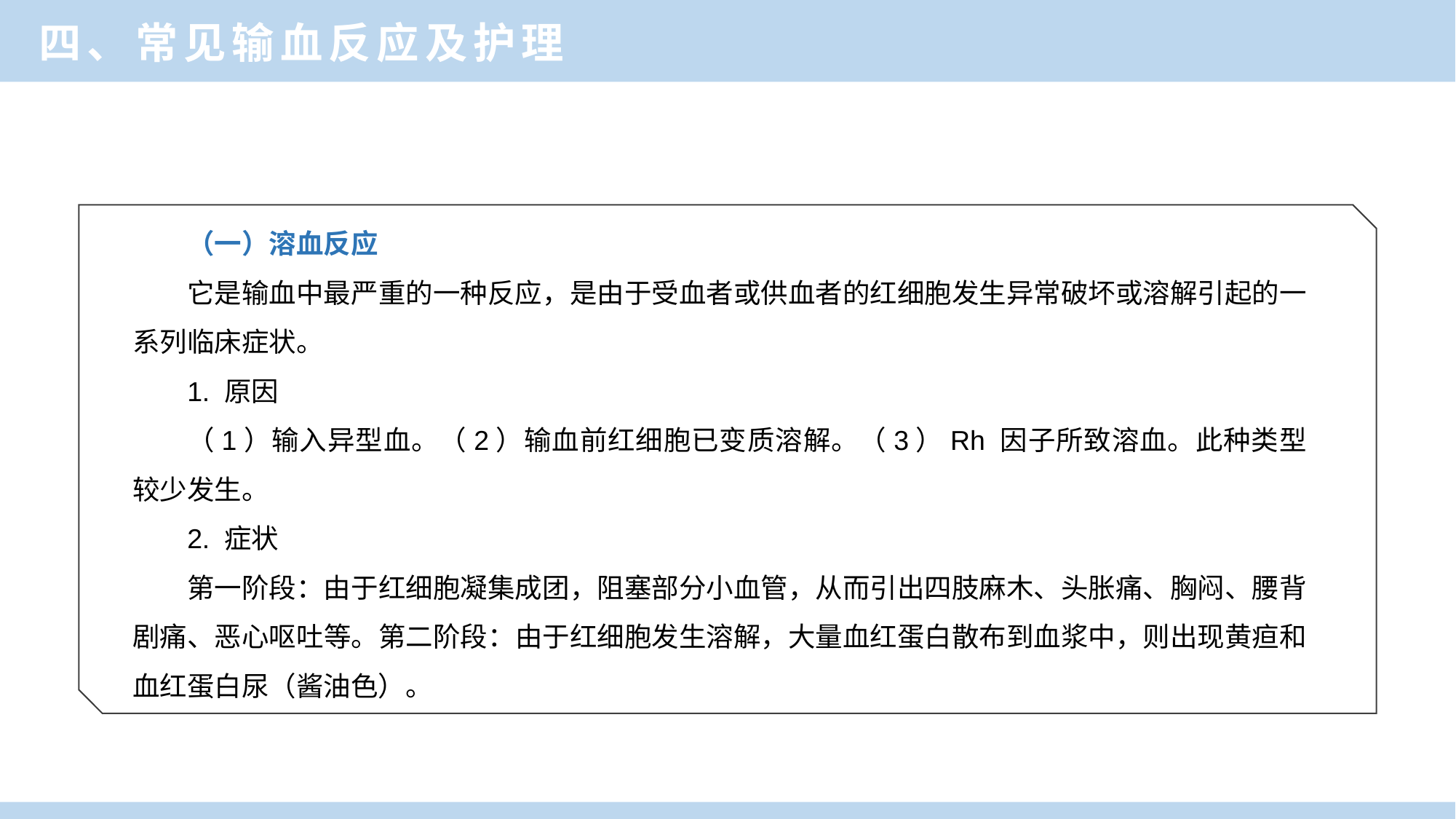

四、常见输血反应及护理

（一）溶血反应
它是输血中最严重的一种反应，是由于受血者或供血者的红细胞发生异常破坏或溶解引起的一系列临床症状。
1. 原因
（1）输入异型血。（2）输血前红细胞已变质溶解。（3）Rh 因子所致溶血。此种类型较少发生。
2. 症状
第一阶段：由于红细胞凝集成团，阻塞部分小血管，从而引出四肢麻木、头胀痛、胸闷、腰背剧痛、恶心呕吐等。第二阶段：由于红细胞发生溶解，大量血红蛋白散布到血浆中，则出现黄疸和血红蛋白尿（酱油色）。